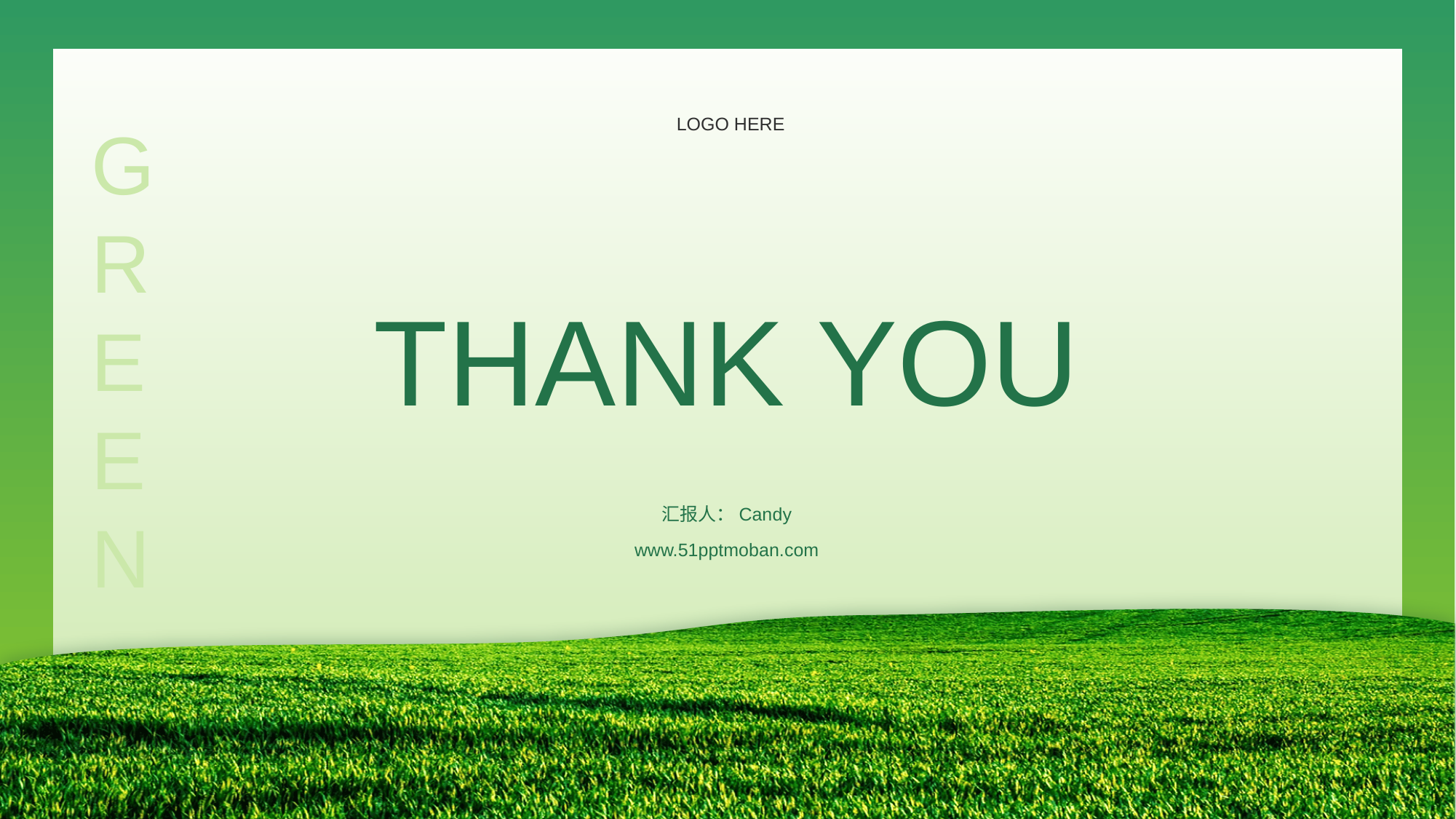

G
R
E
E
N
LOGO HERE
THANK YOU
汇报人：Candy
www.51pptmoban.com